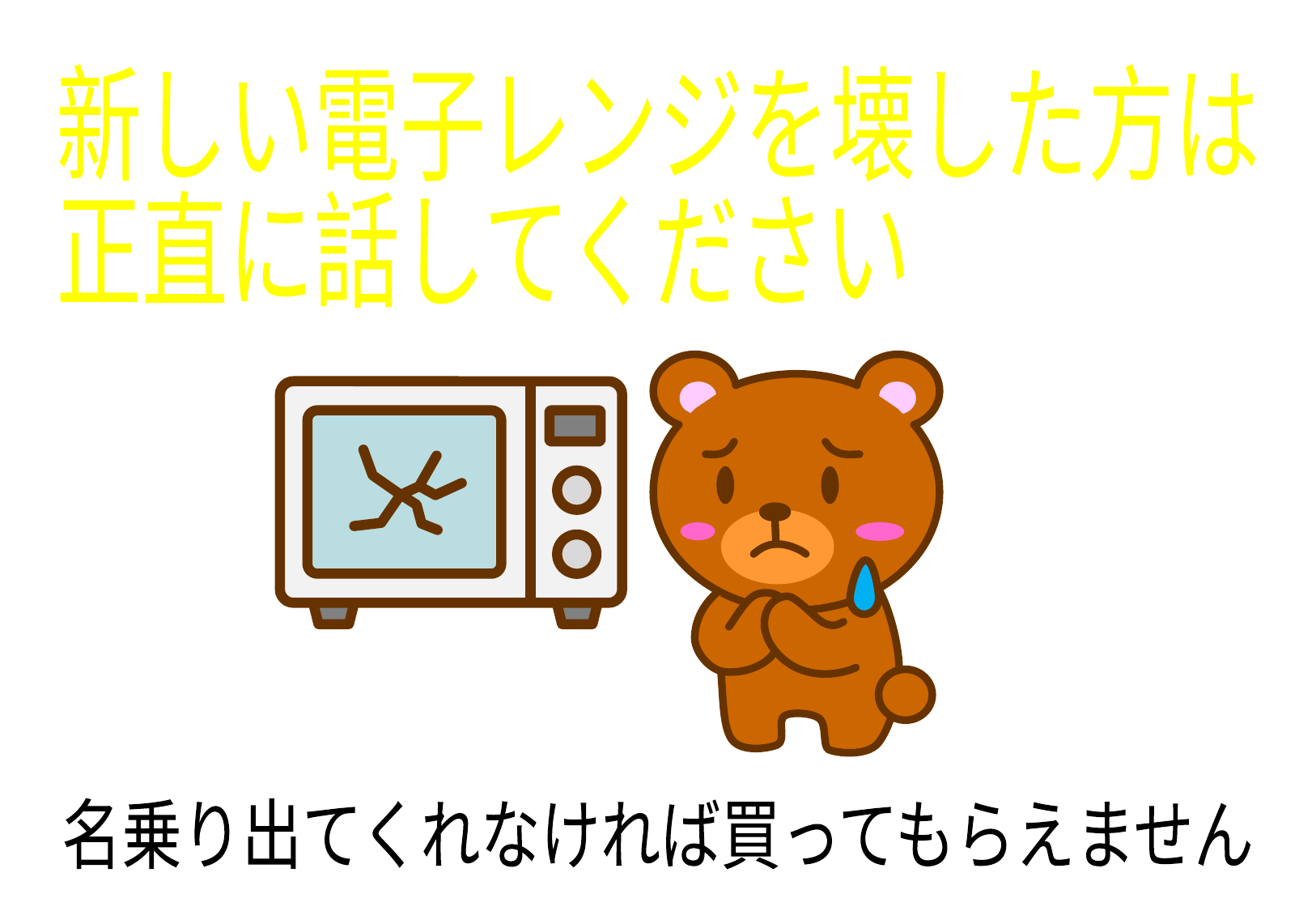

新しい電子レンジを壊した方は
正直に話してください

名乗り出てくれなければ買ってもらえません